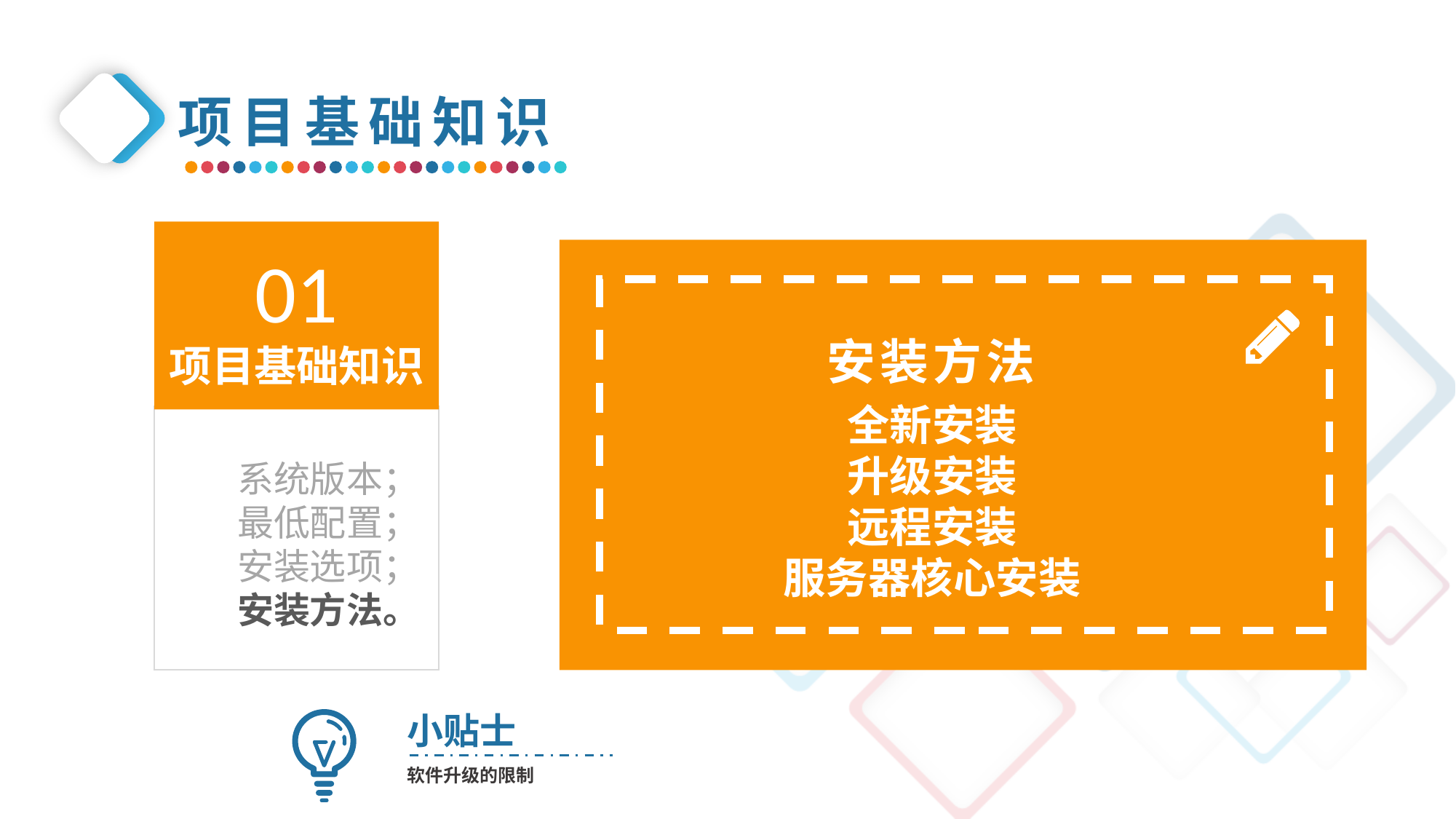

项目基础知识

01
项目基础知识

安装方法

全新安装
升级安装
远程安装
服务器核心安装

系统版本；
最低配置；
安装选项；
安装方法。

小贴士
软件升级的限制